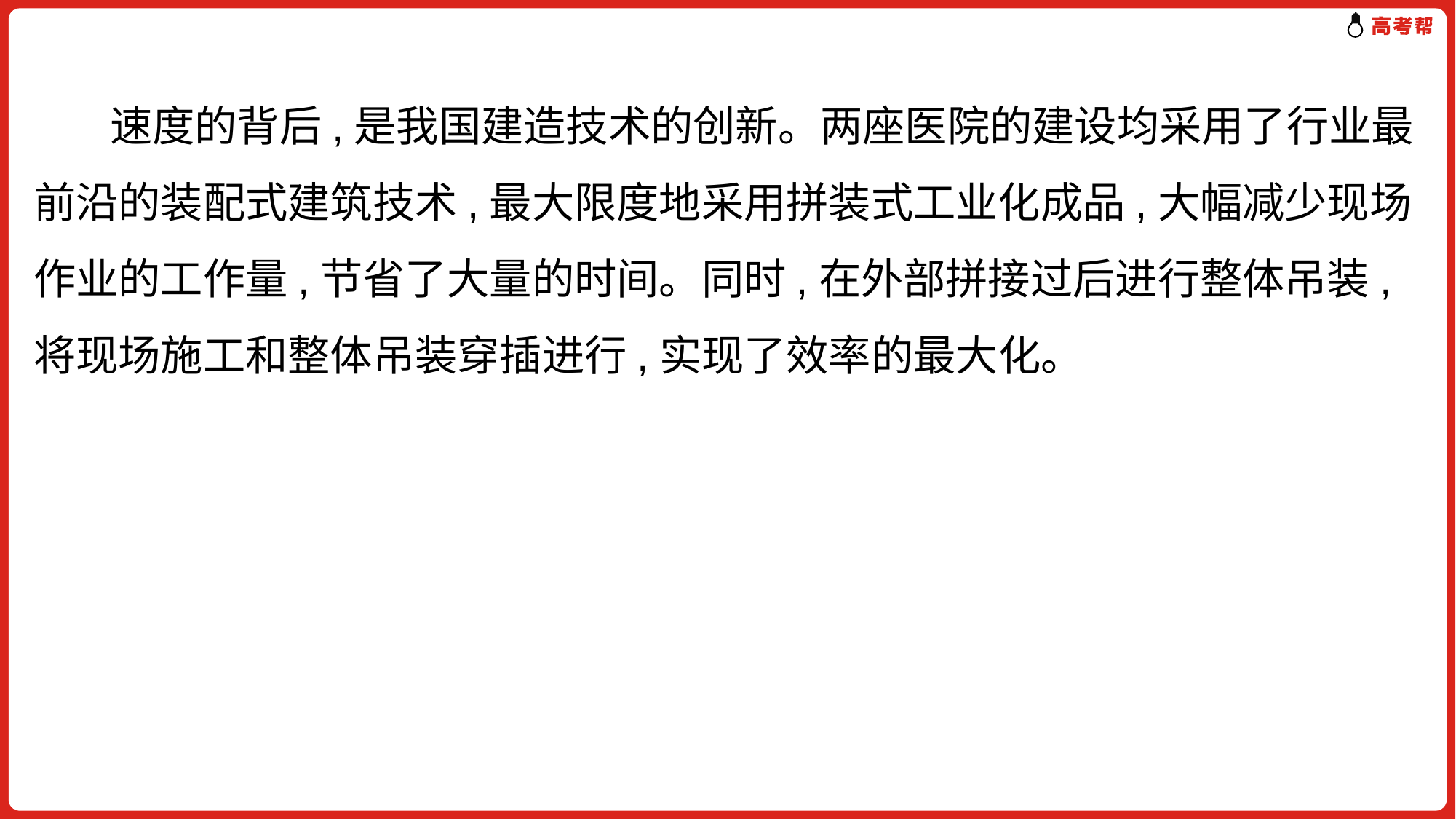

速度的背后,是我国建造技术的创新。两座医院的建设均采用了行业最前沿的装配式建筑技术,最大限度地采用拼装式工业化成品,大幅减少现场作业的工作量,节省了大量的时间。同时,在外部拼接过后进行整体吊装,将现场施工和整体吊装穿插进行,实现了效率的最大化。